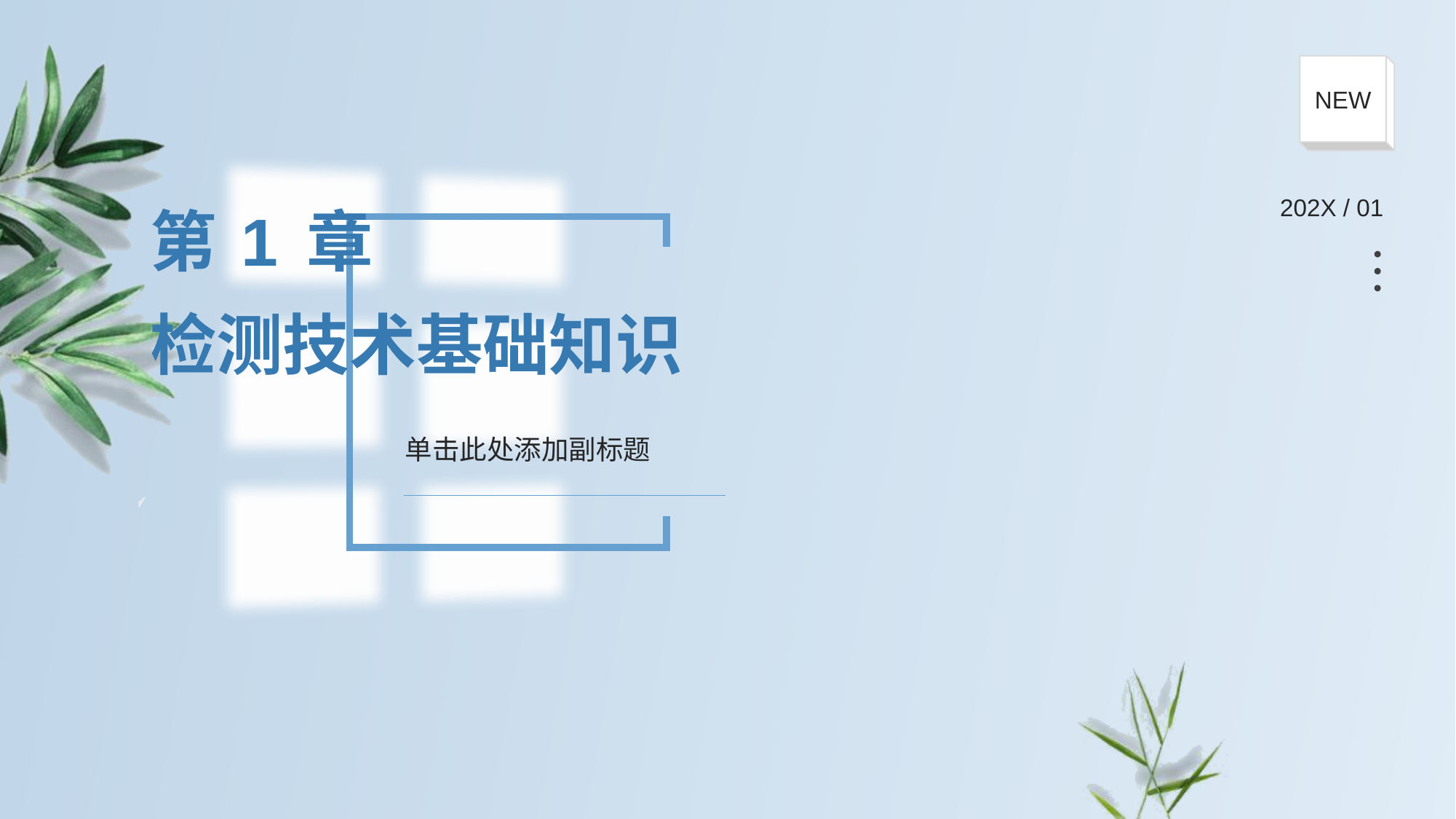

NEW
# 第 1 章 检测技术基础知识
202X / 01
单击此处添加副标题